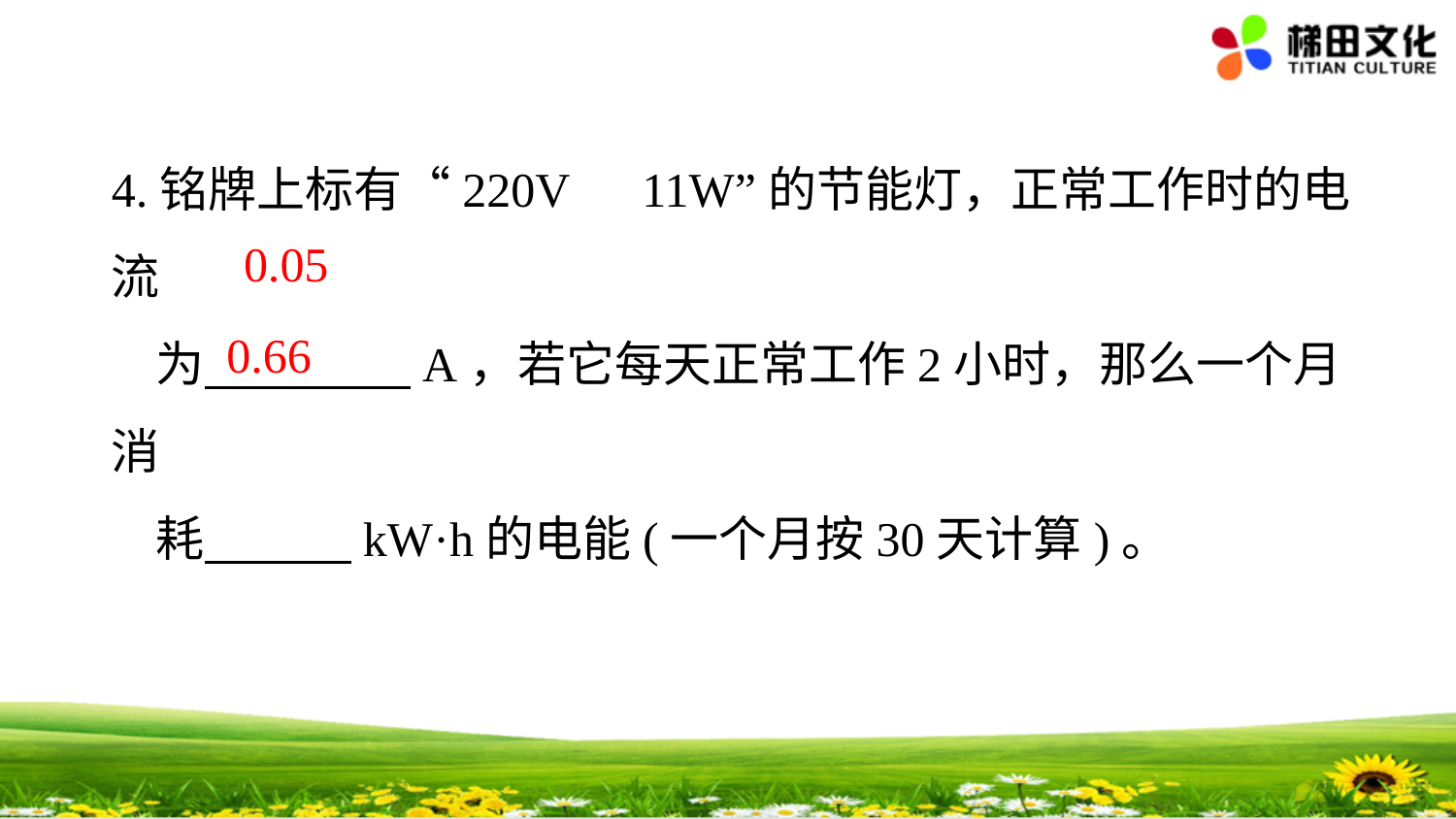

4.铭牌上标有“220V　11W”的节能灯，正常工作时的电流
   为　　          A，若它每天正常工作2小时，那么一个月消
   耗　         kW·h的电能(一个月按30天计算)。
0.05
0.66